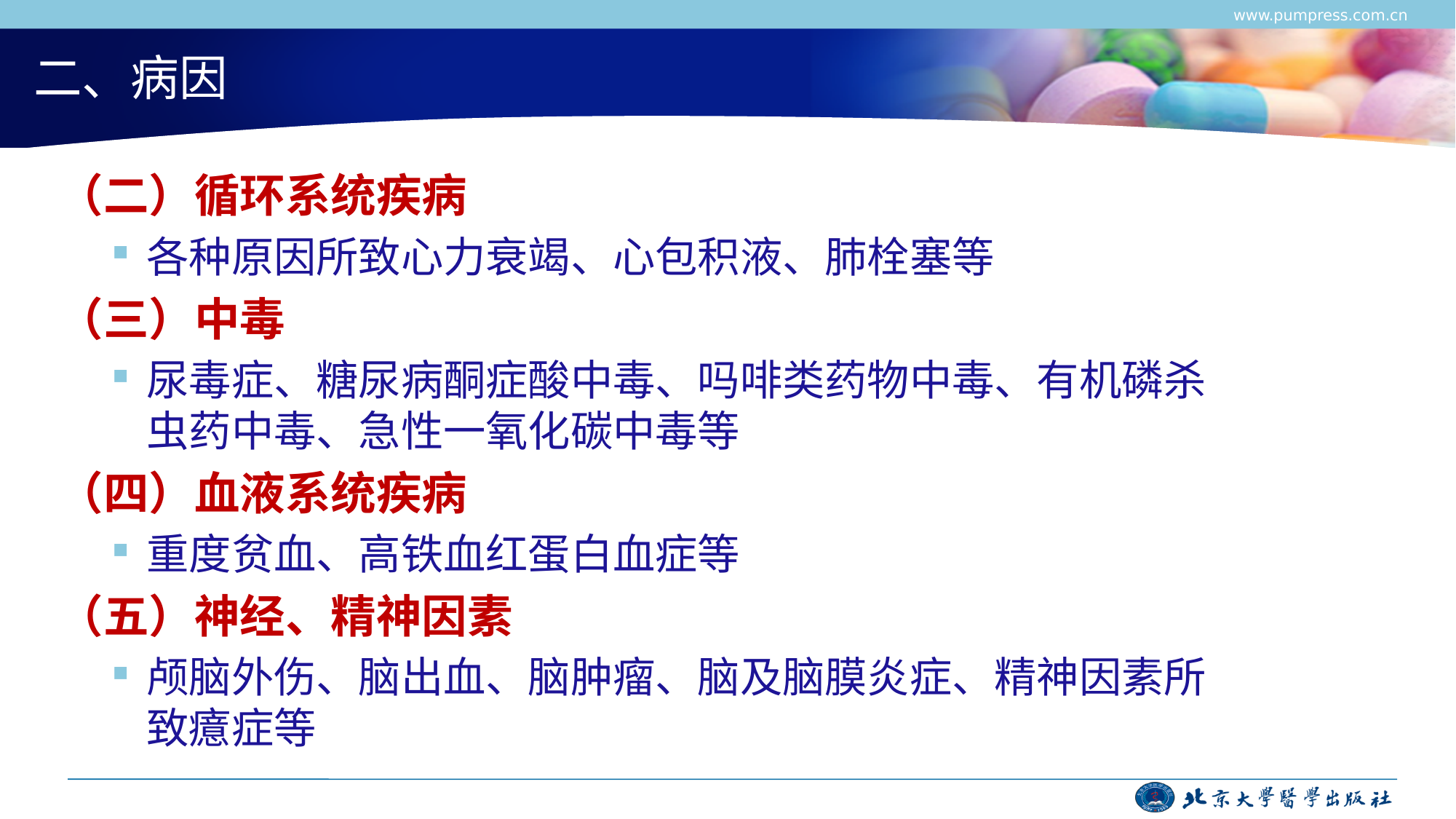

www.pumpress.com.cn
# 二、病因
（二）循环系统疾病
各种原因所致心力衰竭、心包积液、肺栓塞等
（三）中毒
尿毒症、糖尿病酮症酸中毒、吗啡类药物中毒、有机磷杀虫药中毒、急性一氧化碳中毒等
（四）血液系统疾病
重度贫血、高铁血红蛋白血症等
（五）神经、精神因素
颅脑外伤、脑出血、脑肿瘤、脑及脑膜炎症、精神因素所致癔症等